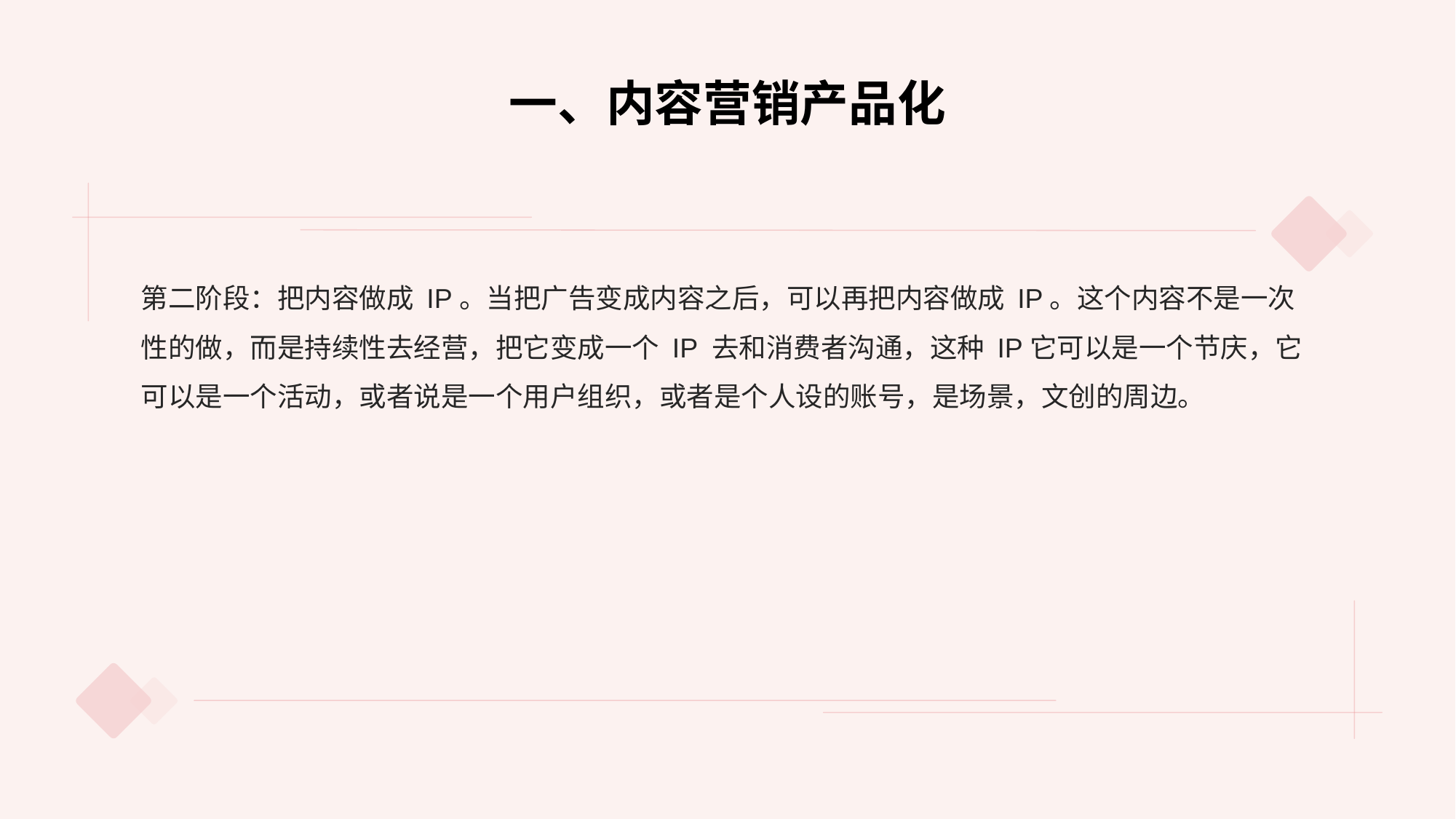

一、内容营销产品化

第二阶段：把内容做成 IP。当把广告变成内容之后，可以再把内容做成 IP。这个内容不是一次性的做，而是持续性去经营，把它变成一个 IP 去和消费者沟通，这种 IP它可以是一个节庆，它可以是一个活动，或者说是一个用户组织，或者是个人设的账号，是场景，文创的周边。